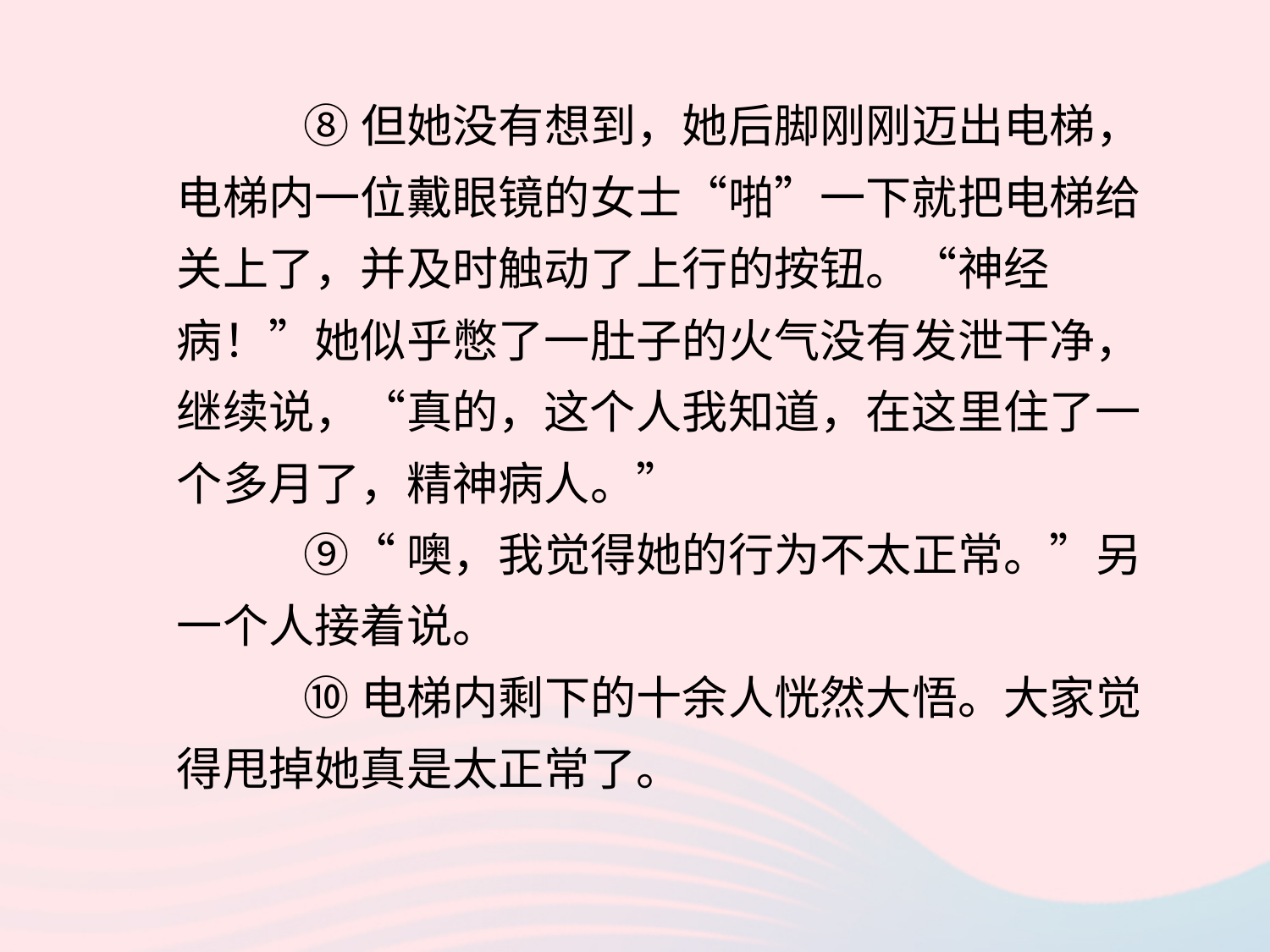

⑧但她没有想到，她后脚刚刚迈出电梯，电梯内一位戴眼镜的女士“啪”一下就把电梯给关上了，并及时触动了上行的按钮。“神经病！”她似乎憋了一肚子的火气没有发泄干净，继续说，“真的，这个人我知道，在这里住了一个多月了，精神病人。”
	⑨“噢，我觉得她的行为不太正常。”另一个人接着说。
	⑩电梯内剩下的十余人恍然大悟。大家觉得甩掉她真是太正常了。